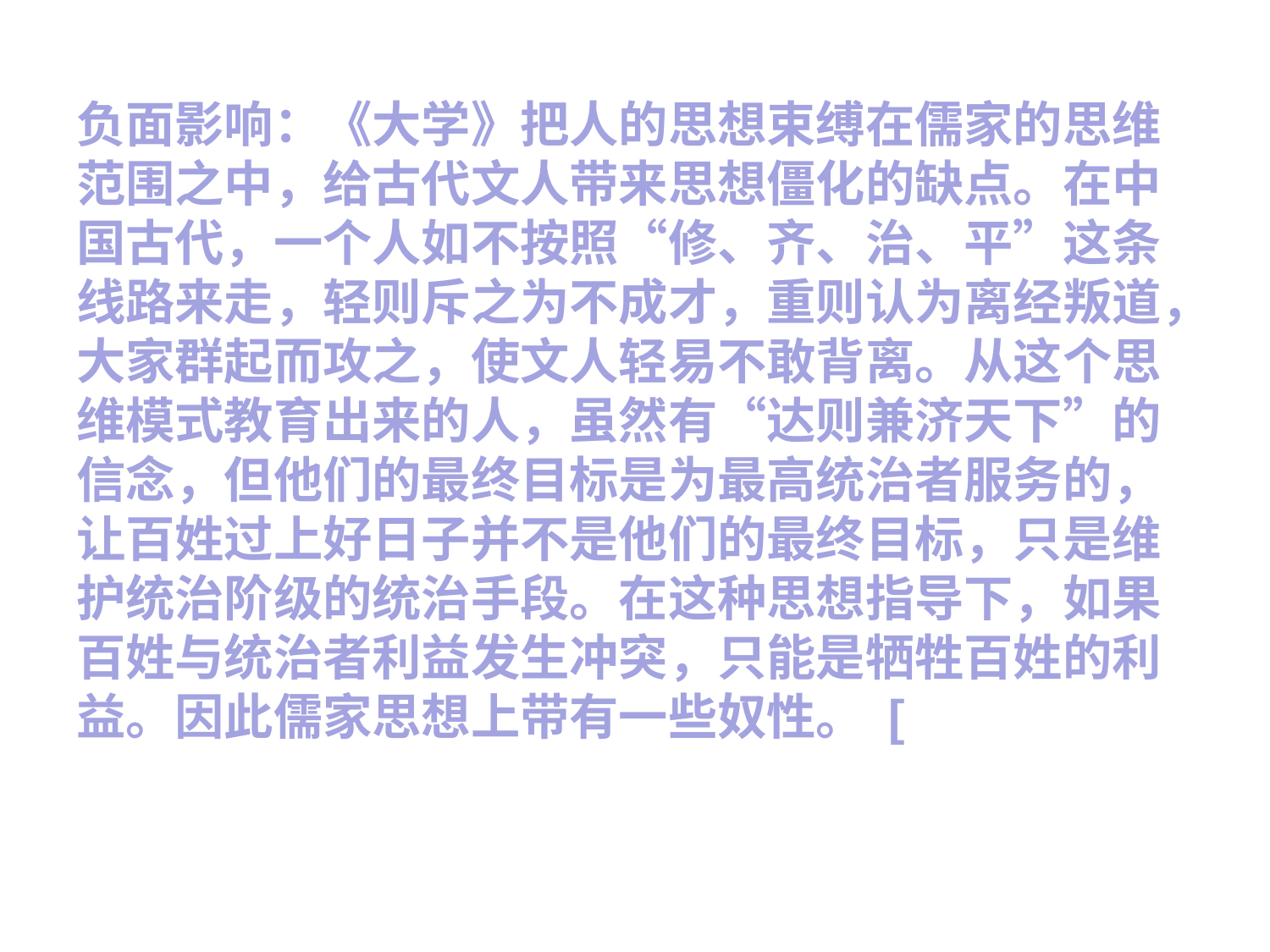

负面影响：《大学》把人的思想束缚在儒家的思维范围之中，给古代文人带来思想僵化的缺点。在中国古代，一个人如不按照“修、齐、治、平”这条线路来走，轻则斥之为不成才，重则认为离经叛道，大家群起而攻之，使文人轻易不敢背离。从这个思维模式教育出来的人，虽然有“达则兼济天下”的信念，但他们的最终目标是为最高统治者服务的，让百姓过上好日子并不是他们的最终目标，只是维护统治阶级的统治手段。在这种思想指导下，如果百姓与统治者利益发生冲突，只能是牺牲百姓的利益。因此儒家思想上带有一些奴性。 [